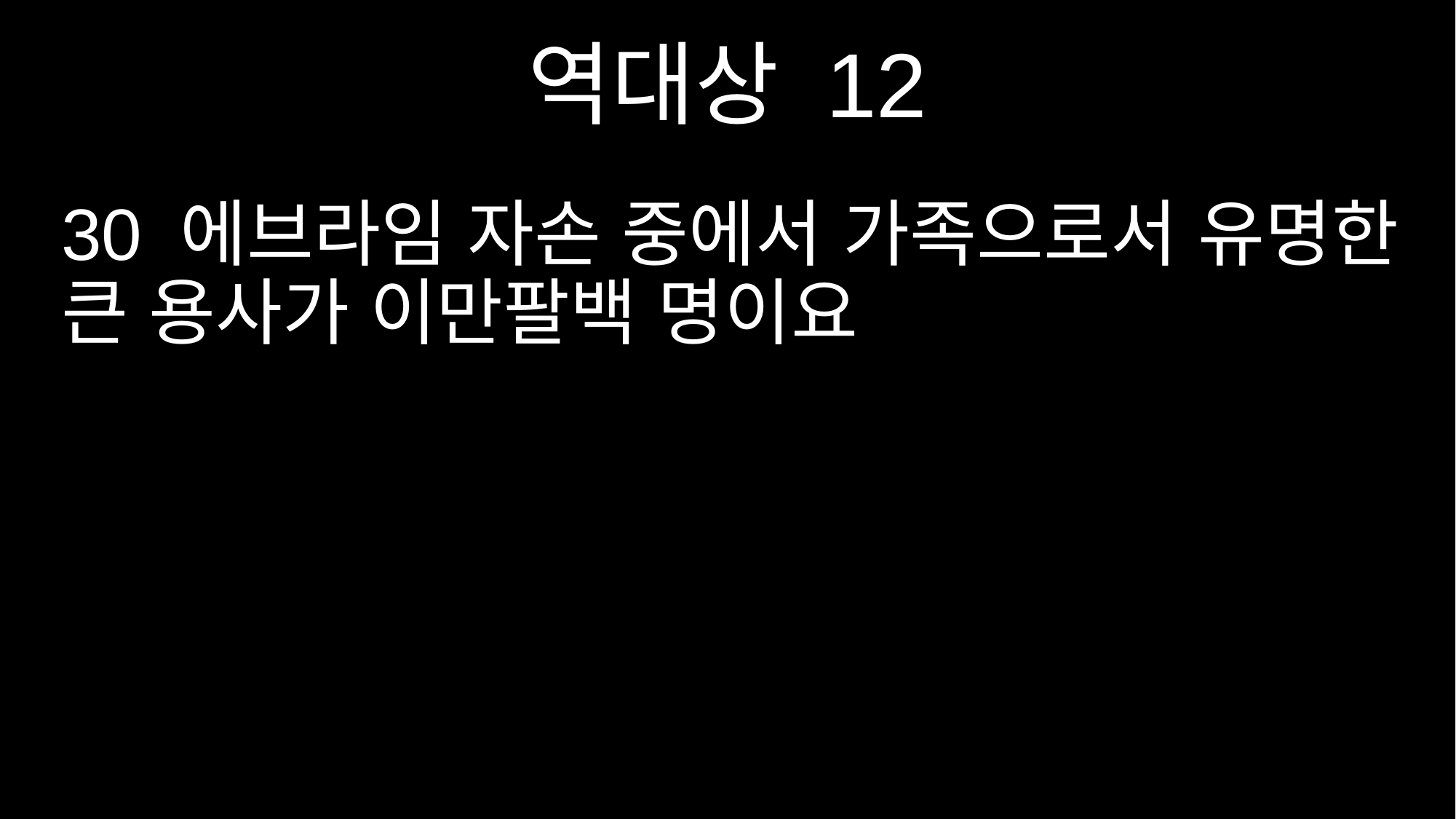

역대상 12
30 에브라임 자손 중에서 가족으로서 유명한 큰 용사가 이만팔백 명이요